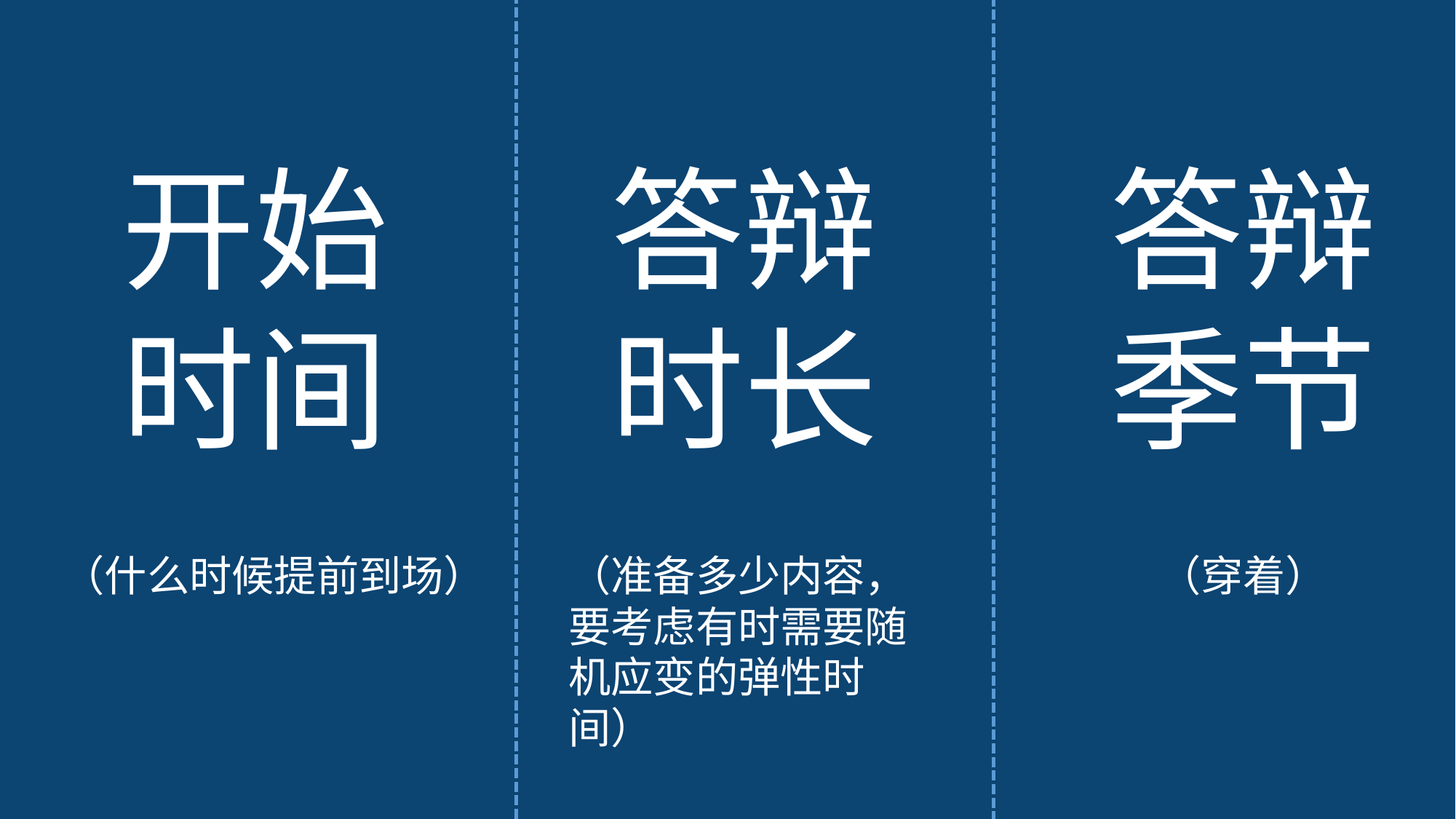

开始
时间
答辩
时长
答辩
季节

（什么时候提前到场）
（准备多少内容，要考虑有时需要随机应变的弹性时间）
（穿着）